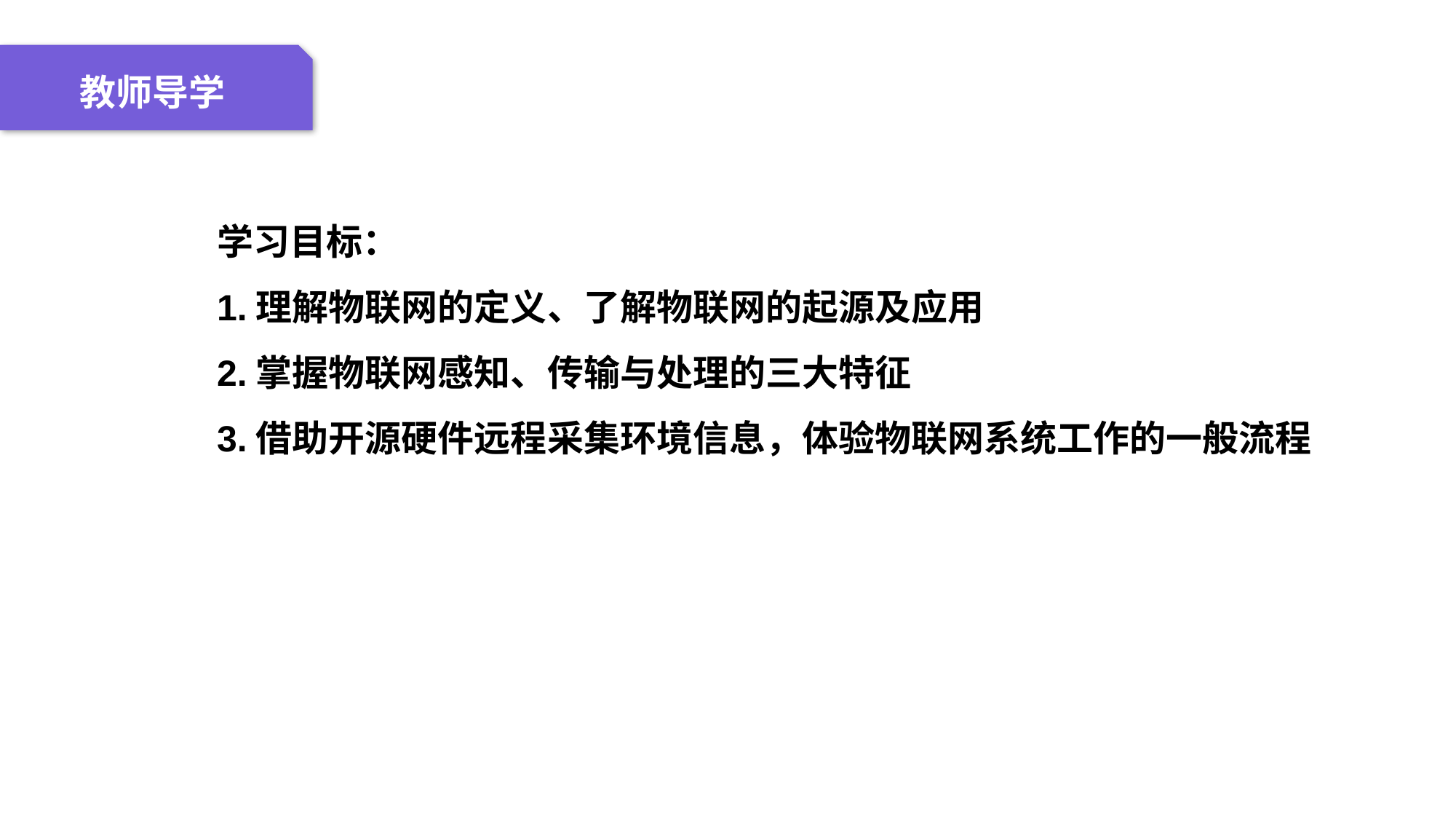

04 名词解释
01 准备过程
02 整体结构
03 重点说明
教师导学
学习目标：
1.理解物联网的定义、了解物联网的起源及应用
2.掌握物联网感知、传输与处理的三大特征
3.借助开源硬件远程采集环境信息，体验物联网系统工作的一般流程